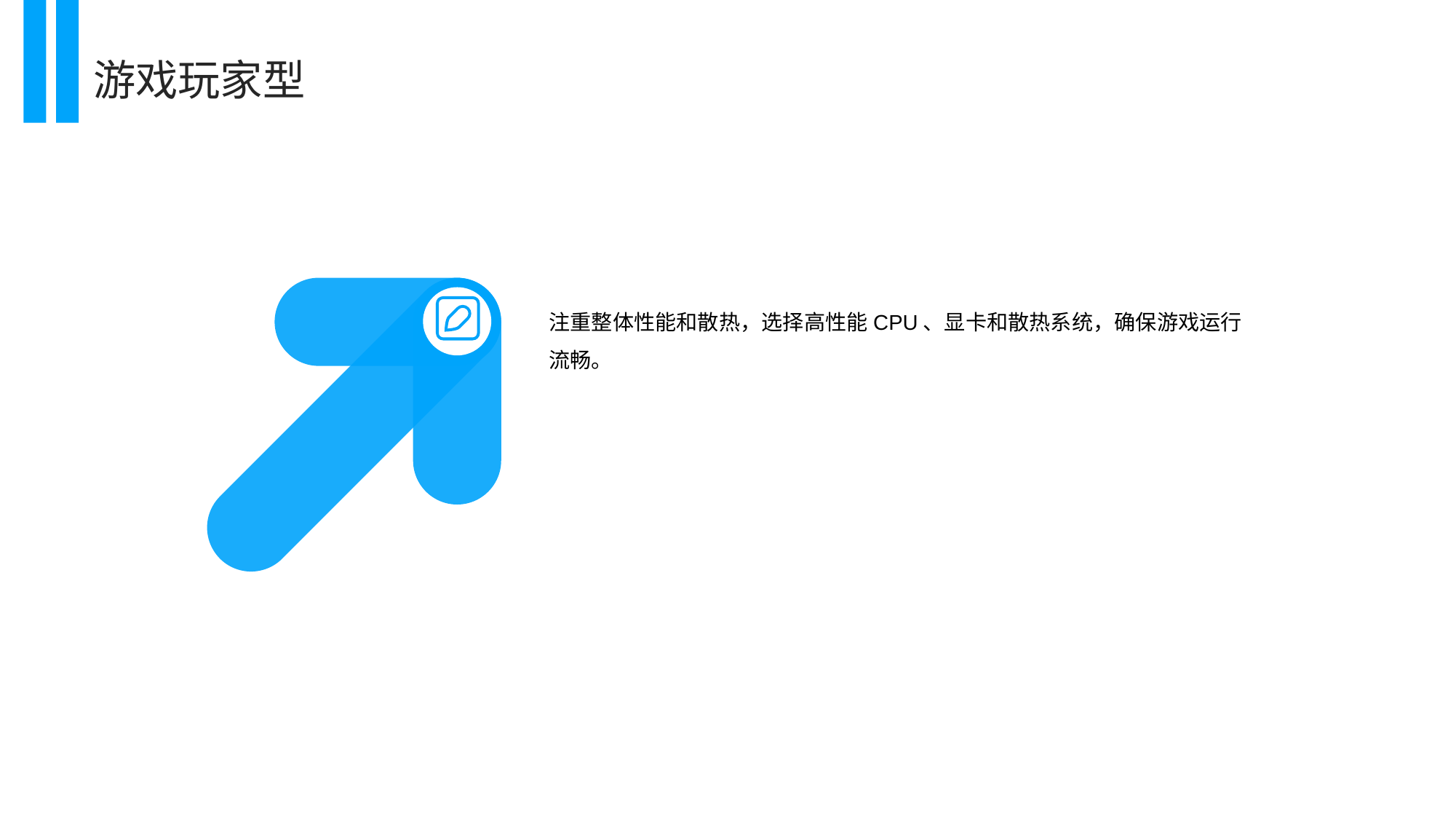

游戏玩家型

注重整体性能和散热，选择高性能CPU、显卡和散热系统，确保游戏运行流畅。